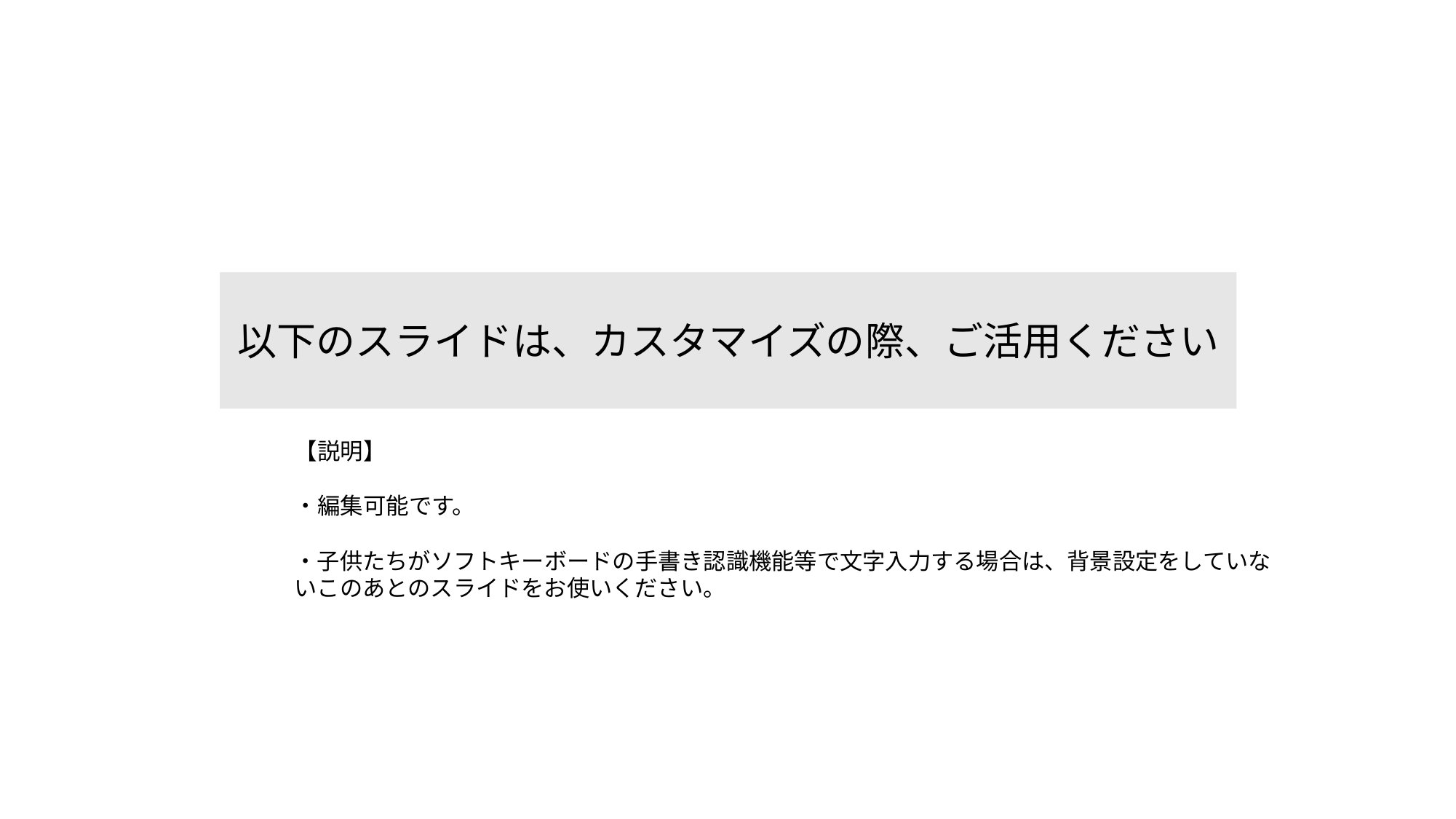

# 以下のスライドは、カスタマイズの際、ご活用ください
【説明】

・編集可能です。

・子供たちがソフトキーボードの手書き認識機能等で文字入力する場合は、背景設定をしていないこのあとのスライドをお使いください。